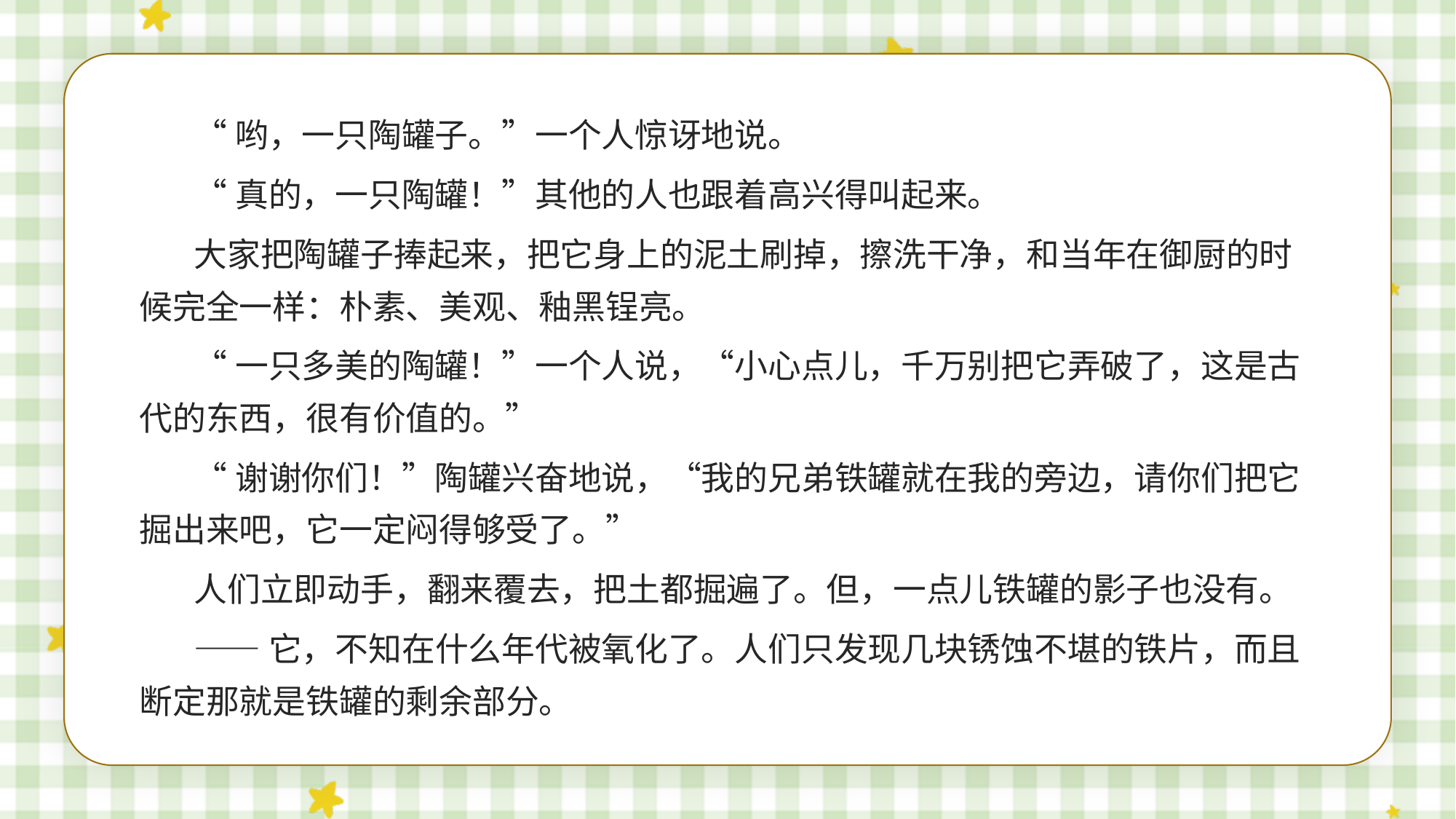

“哟，一只陶罐子。”一个人惊讶地说。
“真的，一只陶罐！”其他的人也跟着高兴得叫起来。
大家把陶罐子捧起来，把它身上的泥土刷掉，擦洗干净，和当年在御厨的时候完全一样：朴素、美观、釉黑锃亮。
“一只多美的陶罐！”一个人说，“小心点儿，千万别把它弄破了，这是古代的东西，很有价值的。”
“谢谢你们！”陶罐兴奋地说，“我的兄弟铁罐就在我的旁边，请你们把它掘出来吧，它一定闷得够受了。”
人们立即动手，翻来覆去，把土都掘遍了。但，一点儿铁罐的影子也没有。
——它，不知在什么年代被氧化了。人们只发现几块锈蚀不堪的铁片，而且断定那就是铁罐的剩余部分。